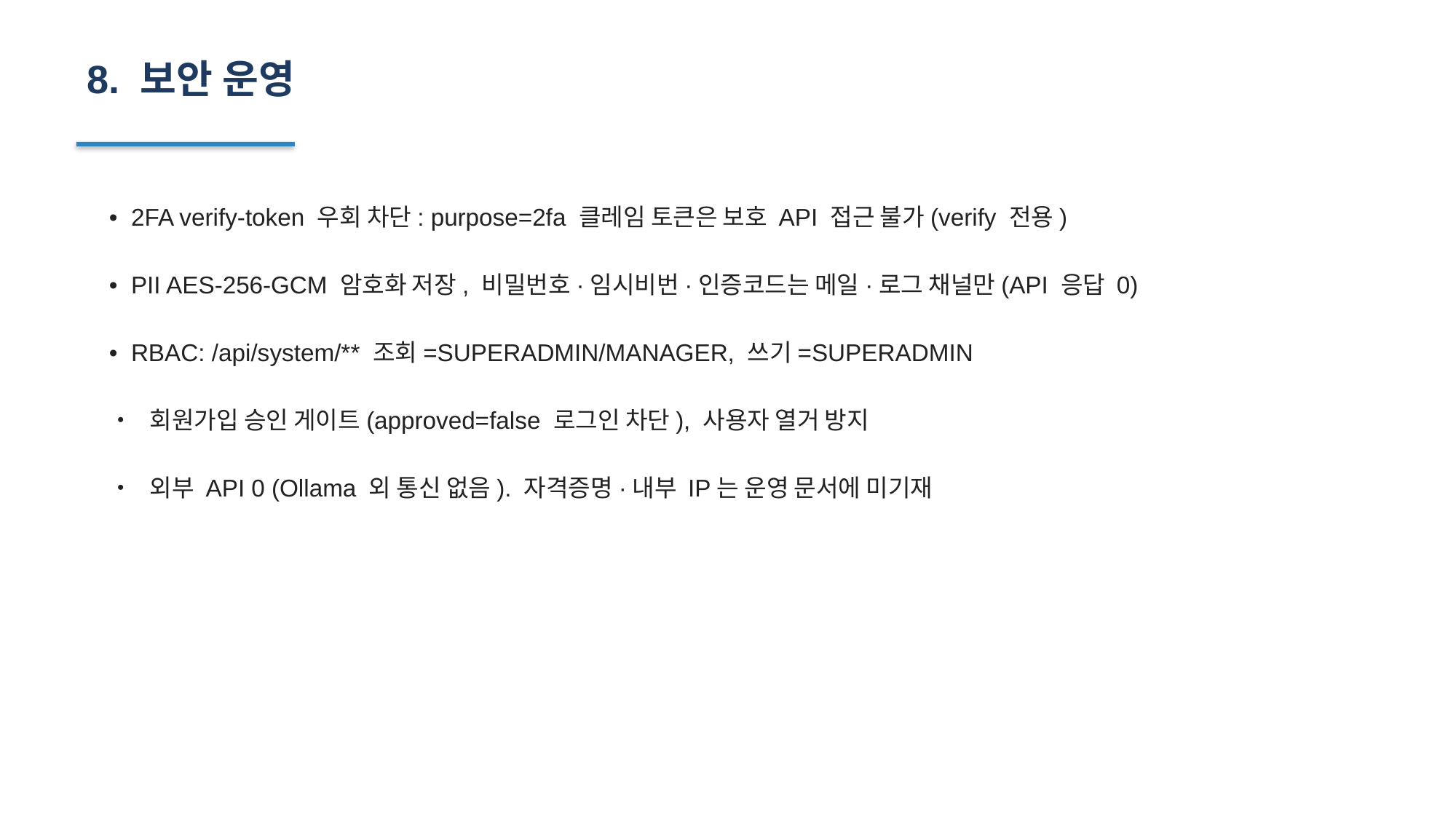

8. 보안 운영

•  2FA verify-token 우회 차단: purpose=2fa 클레임 토큰은 보호 API 접근 불가(verify 전용)
•  PII AES-256-GCM 암호화 저장, 비밀번호·임시비번·인증코드는 메일·로그 채널만(API 응답 0)
•  RBAC: /api/system/** 조회=SUPERADMIN/MANAGER, 쓰기=SUPERADMIN
•  회원가입 승인 게이트(approved=false 로그인 차단), 사용자 열거 방지
•  외부 API 0 (Ollama 외 통신 없음). 자격증명·내부 IP는 운영 문서에 미기재